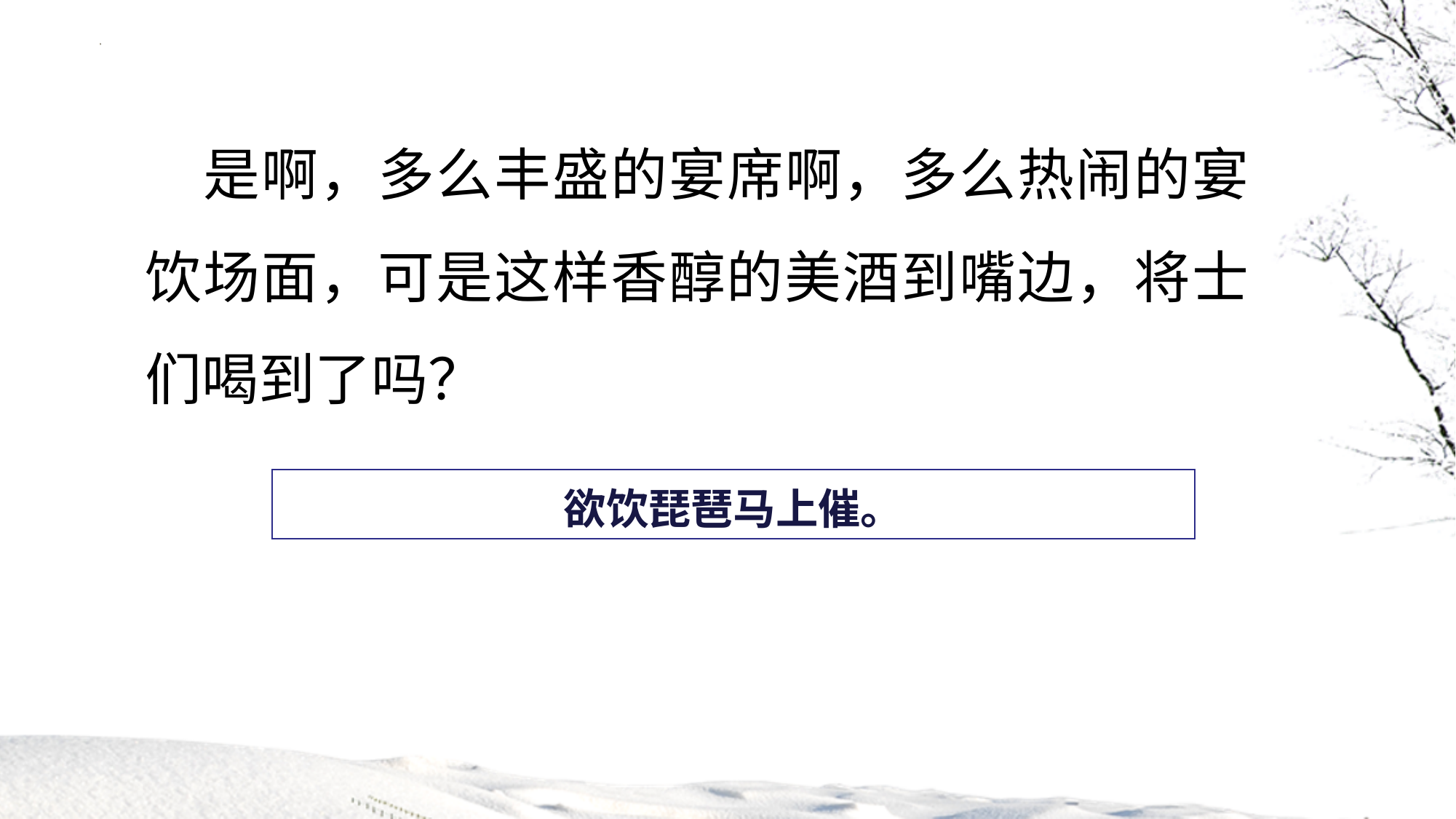

是啊，多么丰盛的宴席啊，多么热闹的宴饮场面，可是这样香醇的美酒到嘴边，将士们喝到了吗？
欲饮琵琶马上催。